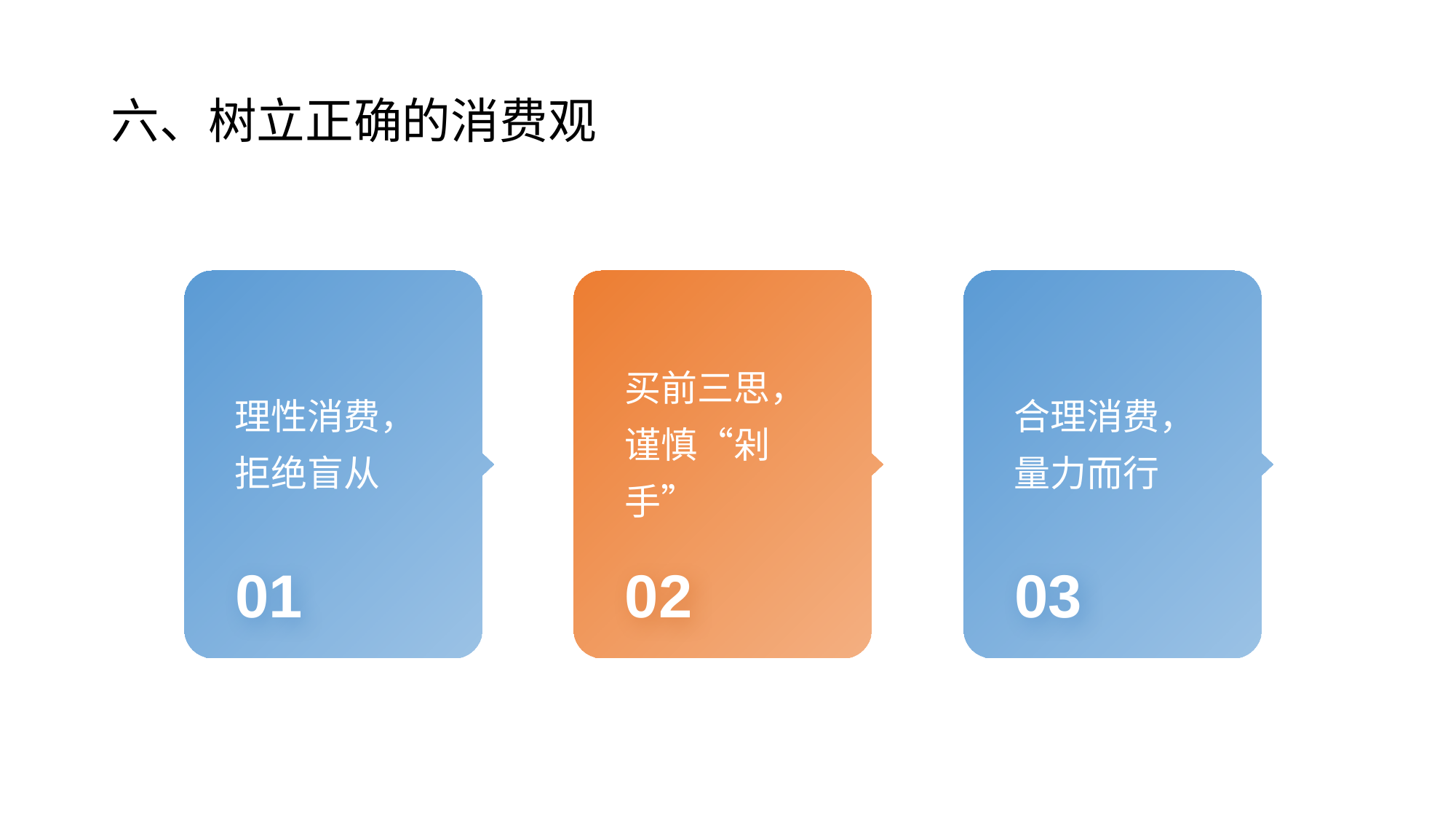

# 六、树立正确的消费观
理性消费，拒绝盲从
买前三思，谨慎“剁手”
合理消费，量力而行
01
02
03